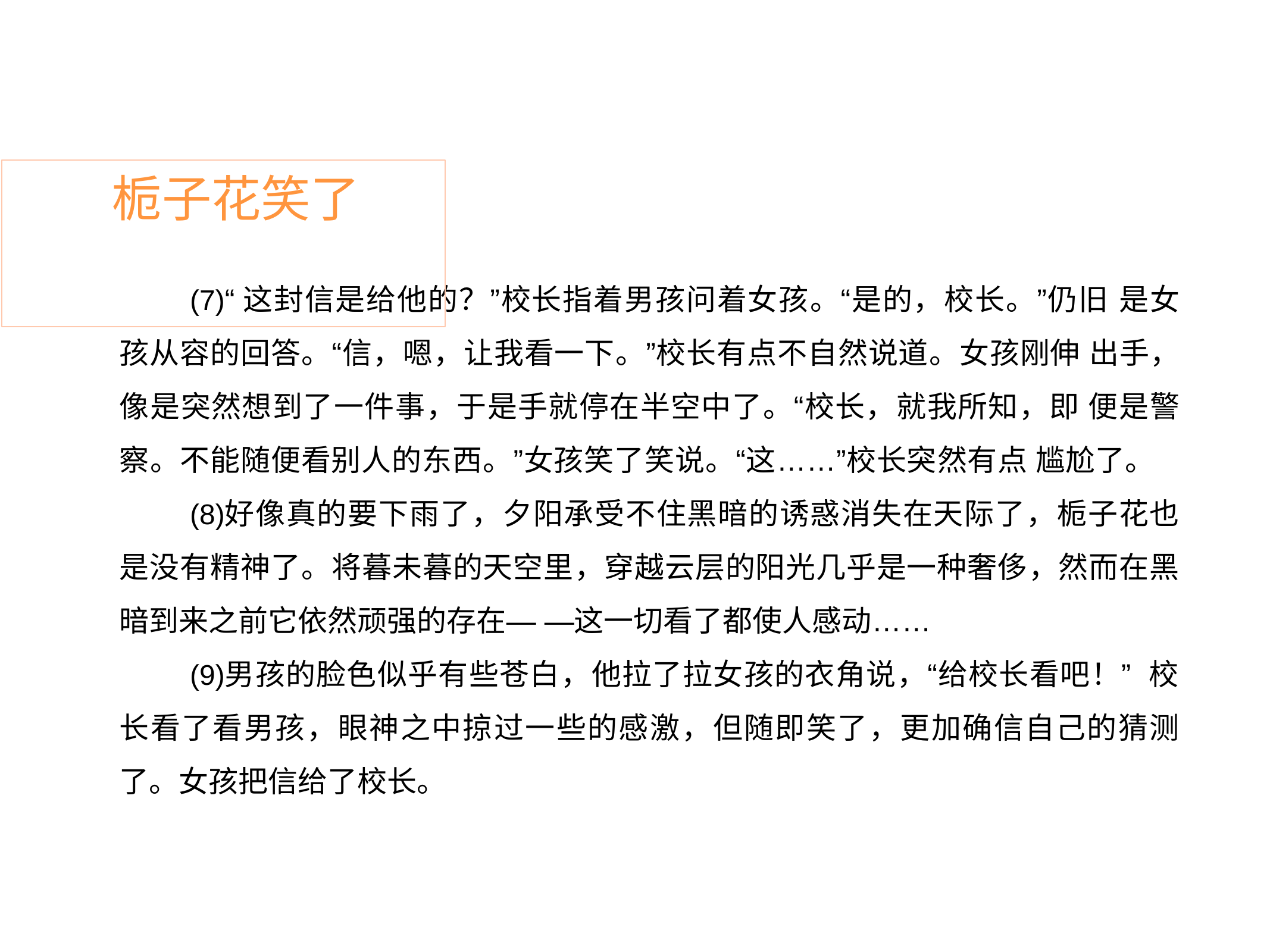

# 栀子花笑了
“这封信是给他的？”校长指着男孩问着女孩。“是的，校长。”仍旧 是女孩从容的回答。“信，嗯，让我看一下。”校长有点不自然说道。女孩刚伸 出手，像是突然想到了一件事，于是手就停在半空中了。“校长，就我所知，即 便是警察。不能随便看别人的东西。”女孩笑了笑说。“这……”校长突然有点 尴尬了。
好像真的要下雨了，夕阳承受不住黑暗的诱惑消失在天际了，栀子花也 是没有精神了。将暮未暮的天空里，穿越云层的阳光几乎是一种奢侈，然而在黑 暗到来之前它依然顽强的存在— —这一切看了都使人感动……
男孩的脸色似乎有些苍白，他拉了拉女孩的衣角说，“给校长看吧！”  校长看了看男孩，眼神之中掠过一些的感激，但随即笑了，更加确信自己的猜测 了。女孩把信给了校长。